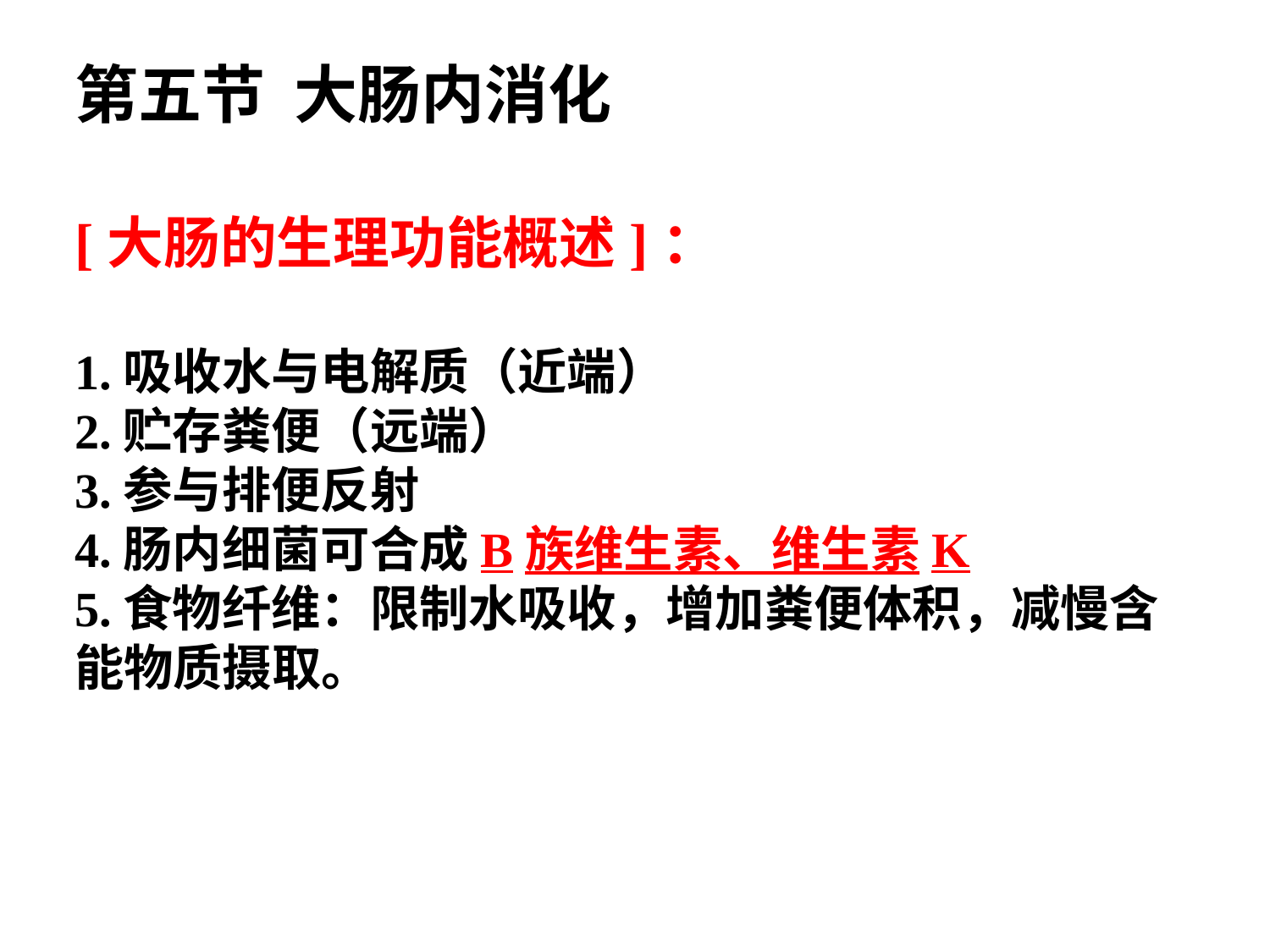

# 第五节  大肠内消化 [大肠的生理功能概述]：

1.吸收水与电解质（近端）
2.贮存粪便（远端）
3.参与排便反射
4.肠内细菌可合成B族维生素、维生素K
5.食物纤维：限制水吸收，增加粪便体积，减慢含能物质摄取。